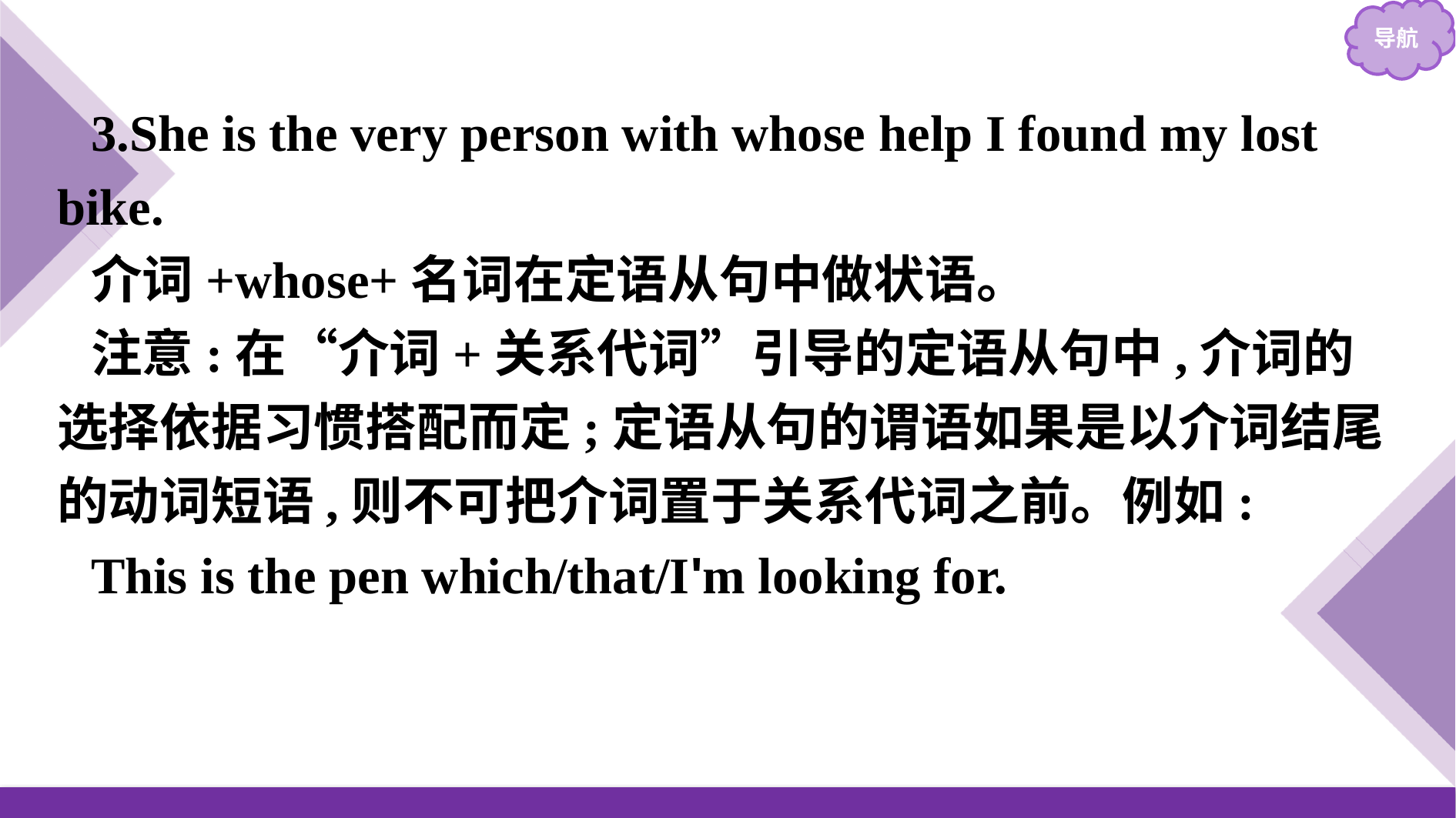

3.She is the very person with whose help I found my lost bike.
介词+whose+名词在定语从句中做状语。
注意:在“介词+关系代词”引导的定语从句中,介词的选择依据习惯搭配而定;定语从句的谓语如果是以介词结尾的动词短语,则不可把介词置于关系代词之前。例如:
This is the pen which/that/I'm looking for.